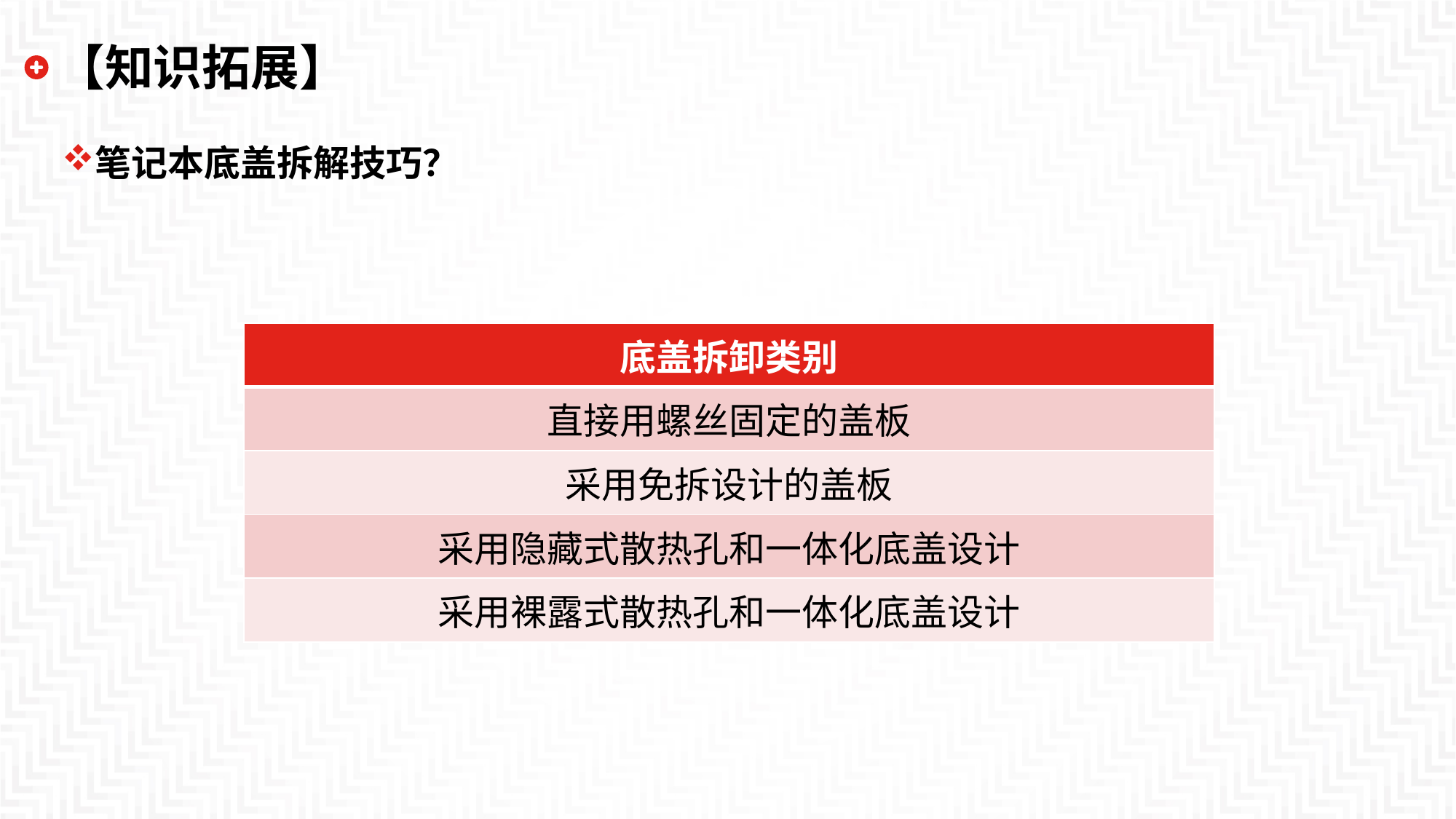

# 【知识拓展】

笔记本底盖拆解技巧？

| 底盖拆卸类别 |
| --- |
| 直接用螺丝固定的盖板 |
| 采用免拆设计的盖板 |
| 采用隐藏式散热孔和一体化底盖设计 |
| 采用裸露式散热孔和一体化底盖设计 |